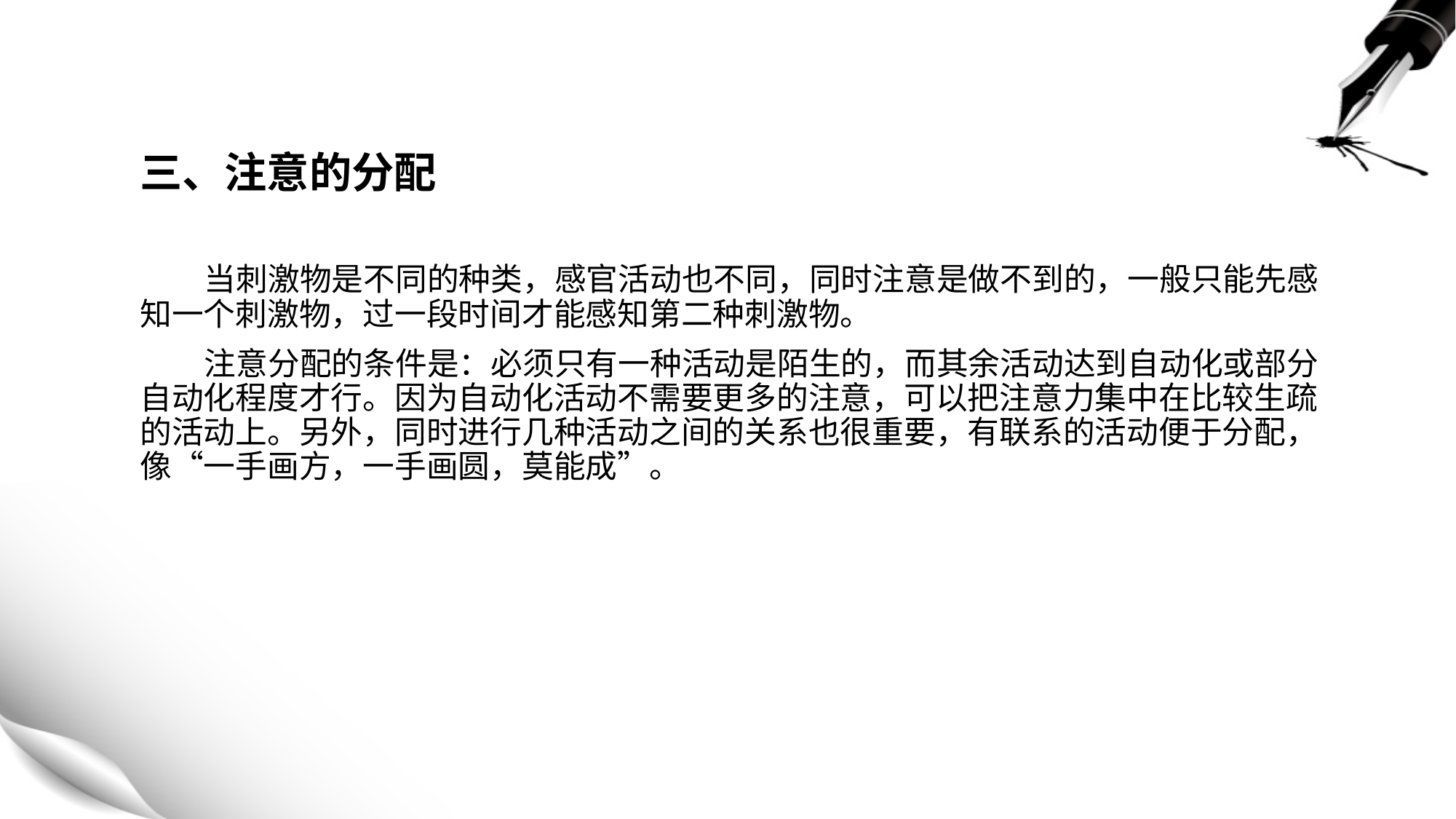

# 三、注意的分配
        当刺激物是不同的种类，感官活动也不同，同时注意是做不到的，一般只能先感知一个刺激物，过一段时间才能感知第二种刺激物。
        注意分配的条件是：必须只有一种活动是陌生的，而其余活动达到自动化或部分自动化程度才行。因为自动化活动不需要更多的注意，可以把注意力集中在比较生疏的活动上。另外，同时进行几种活动之间的关系也很重要，有联系的活动便于分配，像“一手画方，一手画圆，莫能成”。